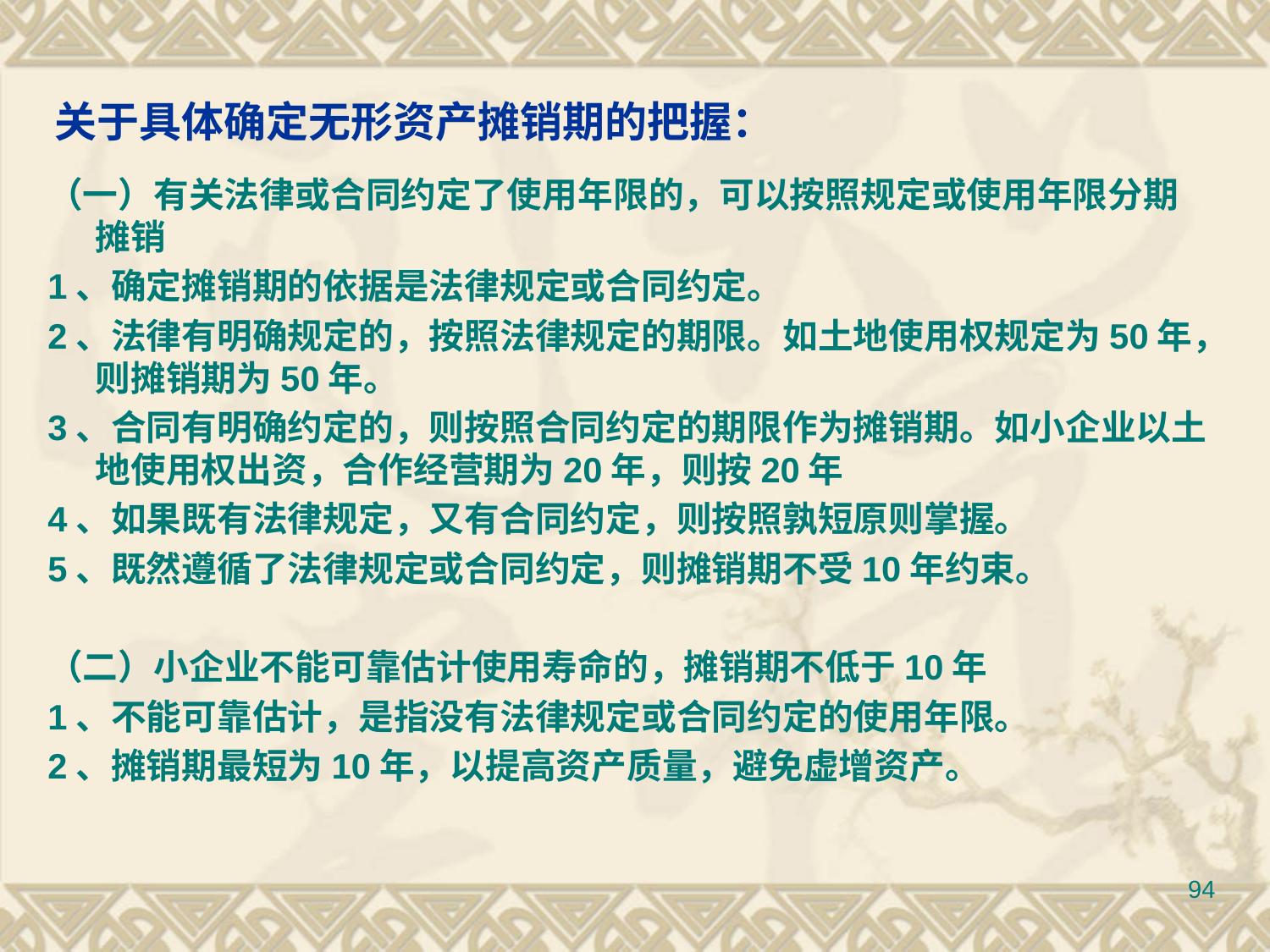

# 关于具体确定无形资产摊销期的把握：
（一）有关法律或合同约定了使用年限的，可以按照规定或使用年限分期摊销
1、确定摊销期的依据是法律规定或合同约定。
2、法律有明确规定的，按照法律规定的期限。如土地使用权规定为50年，则摊销期为50年。
3、合同有明确约定的，则按照合同约定的期限作为摊销期。如小企业以土地使用权出资，合作经营期为20年，则按20年
4、如果既有法律规定，又有合同约定，则按照孰短原则掌握。
5、既然遵循了法律规定或合同约定，则摊销期不受10年约束。

（二）小企业不能可靠估计使用寿命的，摊销期不低于10年
1、不能可靠估计，是指没有法律规定或合同约定的使用年限。
2、摊销期最短为10年，以提高资产质量，避免虚增资产。
94